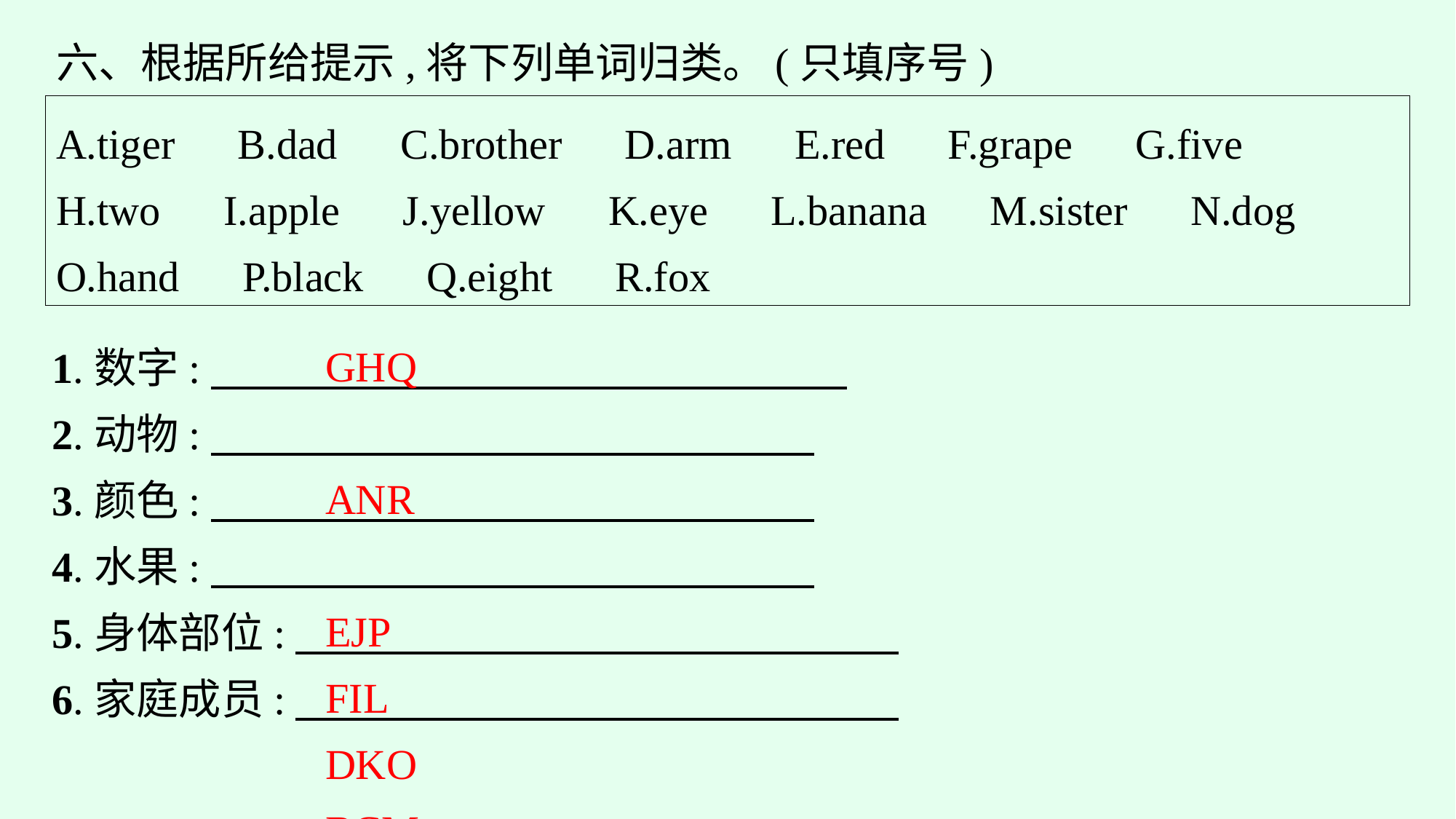

六、根据所给提示,将下列单词归类。(只填序号)
A.tiger　B.dad　C.brother　D.arm　E.red　F.grape　G.five　H.two　I.apple　J.yellow　K.eye　L.banana　M.sister　N.dog　O.hand　P.black　Q.eight　R.fox
GHQ
ANR
EJP
FIL
DKO
BCM
1.数字:
2.动物:
3.颜色:
4.水果:
5.身体部位:
6.家庭成员: